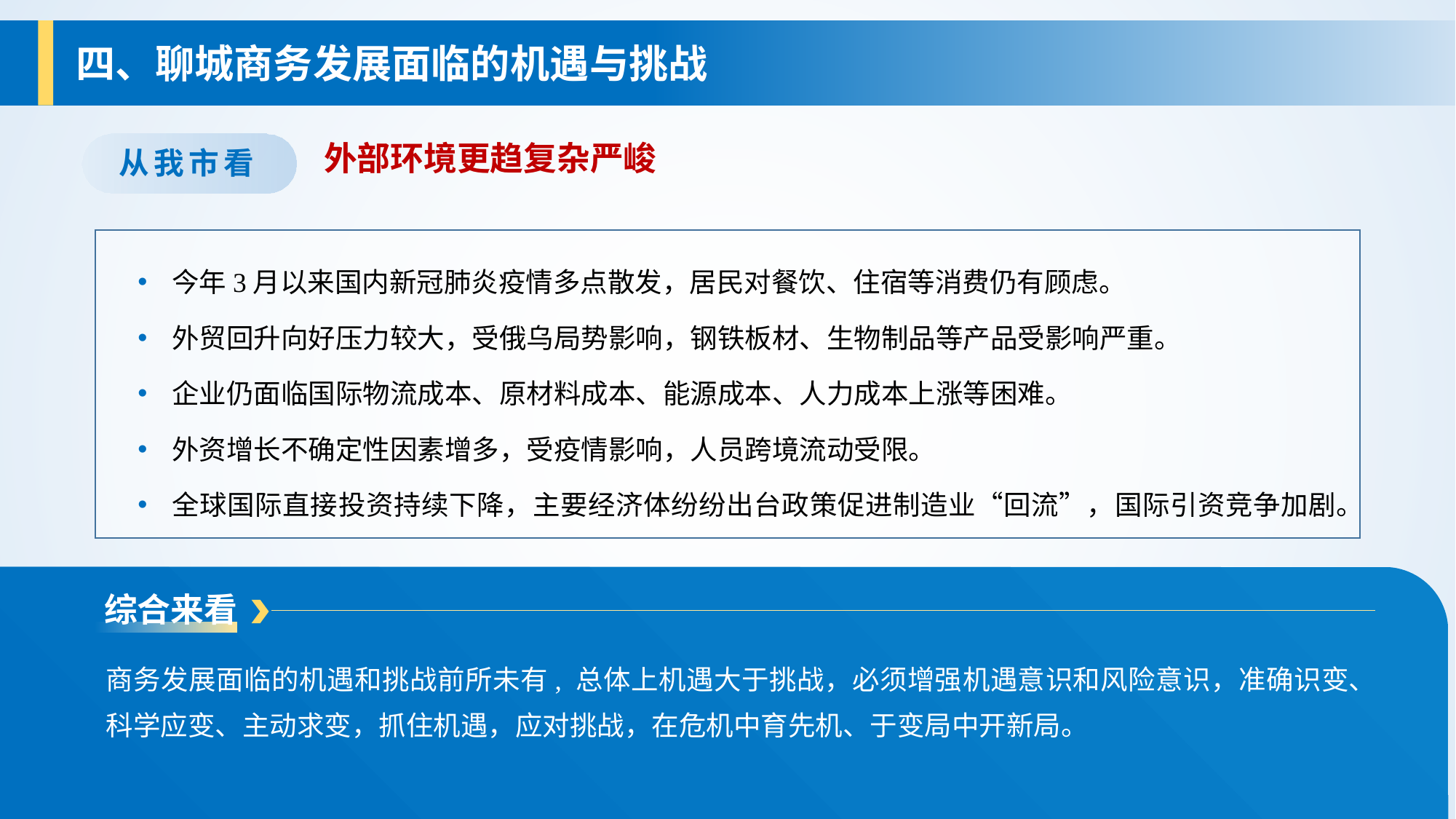

四、聊城商务发展面临的机遇与挑战
外部环境更趋复杂严峻

从我市看

今年3月以来国内新冠肺炎疫情多点散发，居民对餐饮、住宿等消费仍有顾虑。
外贸回升向好压力较大，受俄乌局势影响，钢铁板材、生物制品等产品受影响严重。
企业仍面临国际物流成本、原材料成本、能源成本、人力成本上涨等困难。
外资增长不确定性因素增多，受疫情影响，人员跨境流动受限。
全球国际直接投资持续下降，主要经济体纷纷出台政策促进制造业“回流”，国际引资竞争加剧。

综合来看

商务发展面临的机遇和挑战前所未有, 总体上机遇大于挑战，必须增强机遇意识和风险意识，准确识变、科学应变、主动求变，抓住机遇，应对挑战，在危机中育先机、于变局中开新局。